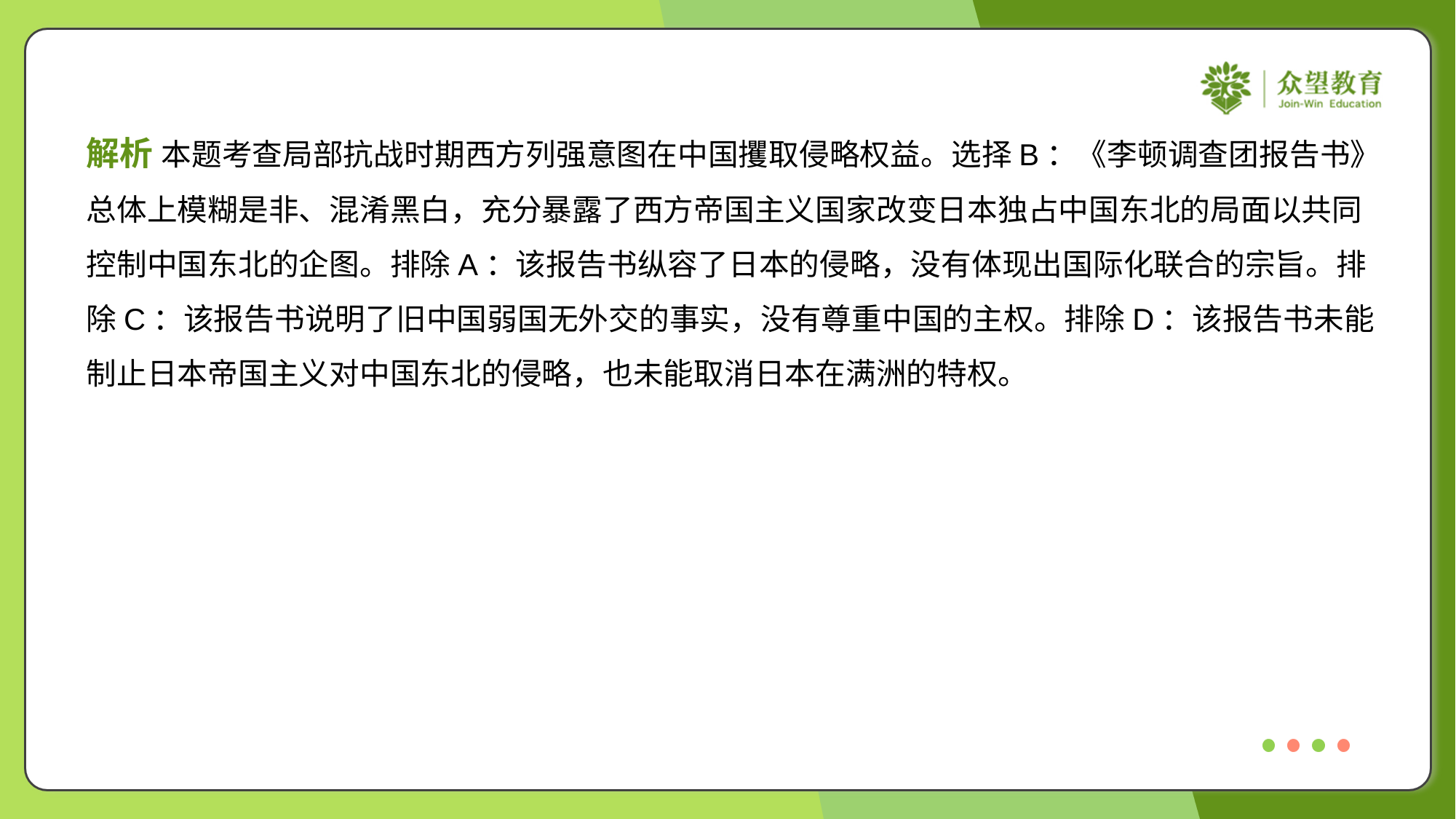

解析 本题考查局部抗战时期西方列强意图在中国攫取侵略权益。选择B：《李顿调查团报告书》
总体上模糊是非、混淆黑白，充分暴露了西方帝国主义国家改变日本独占中国东北的局面以共同
控制中国东北的企图。排除A：该报告书纵容了日本的侵略，没有体现出国际化联合的宗旨。排
除C：该报告书说明了旧中国弱国无外交的事实，没有尊重中国的主权。排除D：该报告书未能
制止日本帝国主义对中国东北的侵略，也未能取消日本在满洲的特权。